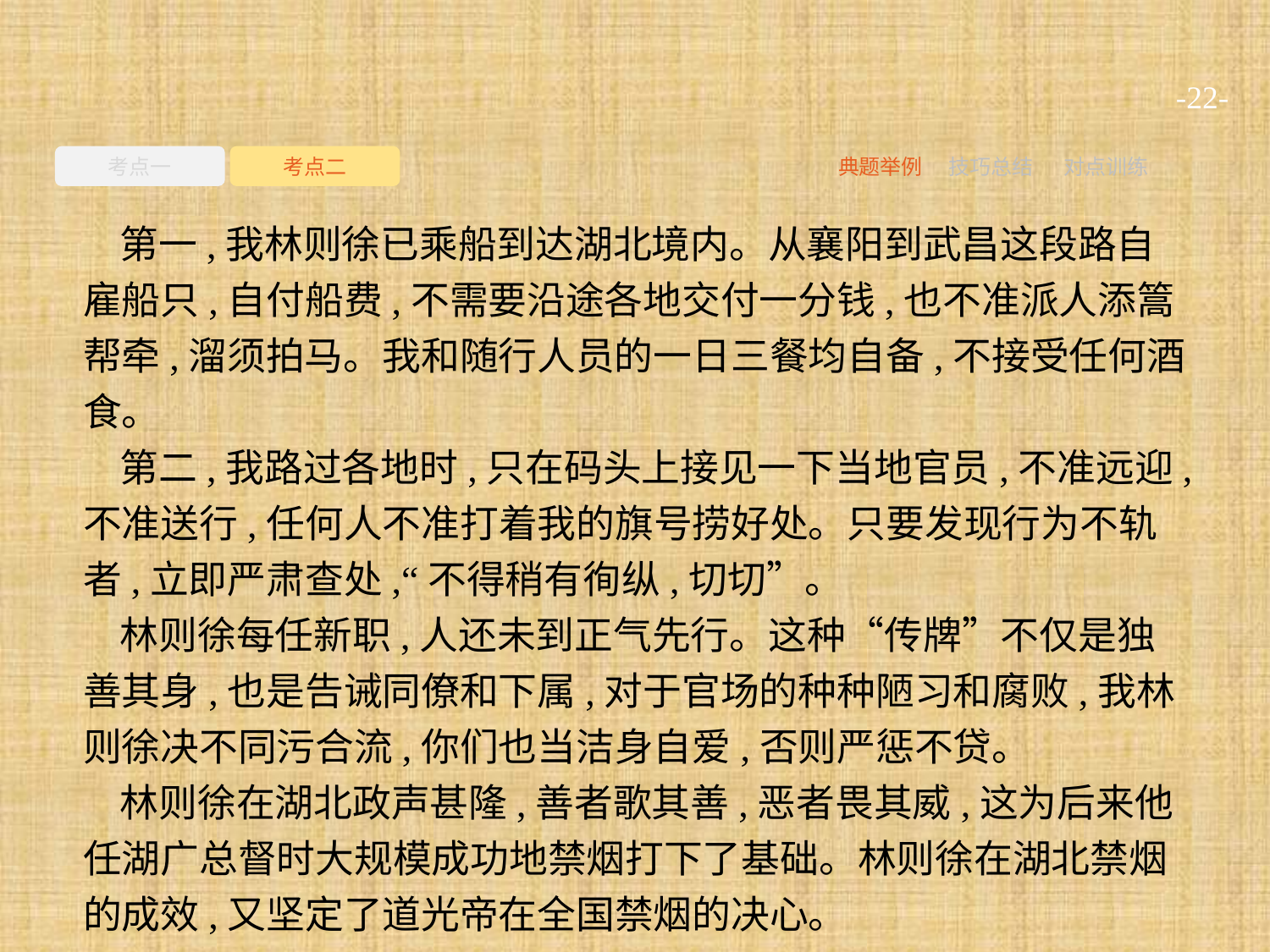

-22-
考点一
考点二
典题举例
技巧总结
对点训练
第一,我林则徐已乘船到达湖北境内。从襄阳到武昌这段路自雇船只,自付船费,不需要沿途各地交付一分钱,也不准派人添篙帮牵,溜须拍马。我和随行人员的一日三餐均自备,不接受任何酒食。
第二,我路过各地时,只在码头上接见一下当地官员,不准远迎,不准送行,任何人不准打着我的旗号捞好处。只要发现行为不轨者,立即严肃查处,“不得稍有徇纵,切切”。
林则徐每任新职,人还未到正气先行。这种“传牌”不仅是独善其身,也是告诫同僚和下属,对于官场的种种陋习和腐败,我林则徐决不同污合流,你们也当洁身自爱,否则严惩不贷。
林则徐在湖北政声甚隆,善者歌其善,恶者畏其威,这为后来他任湖广总督时大规模成功地禁烟打下了基础。林则徐在湖北禁烟的成效,又坚定了道光帝在全国禁烟的决心。